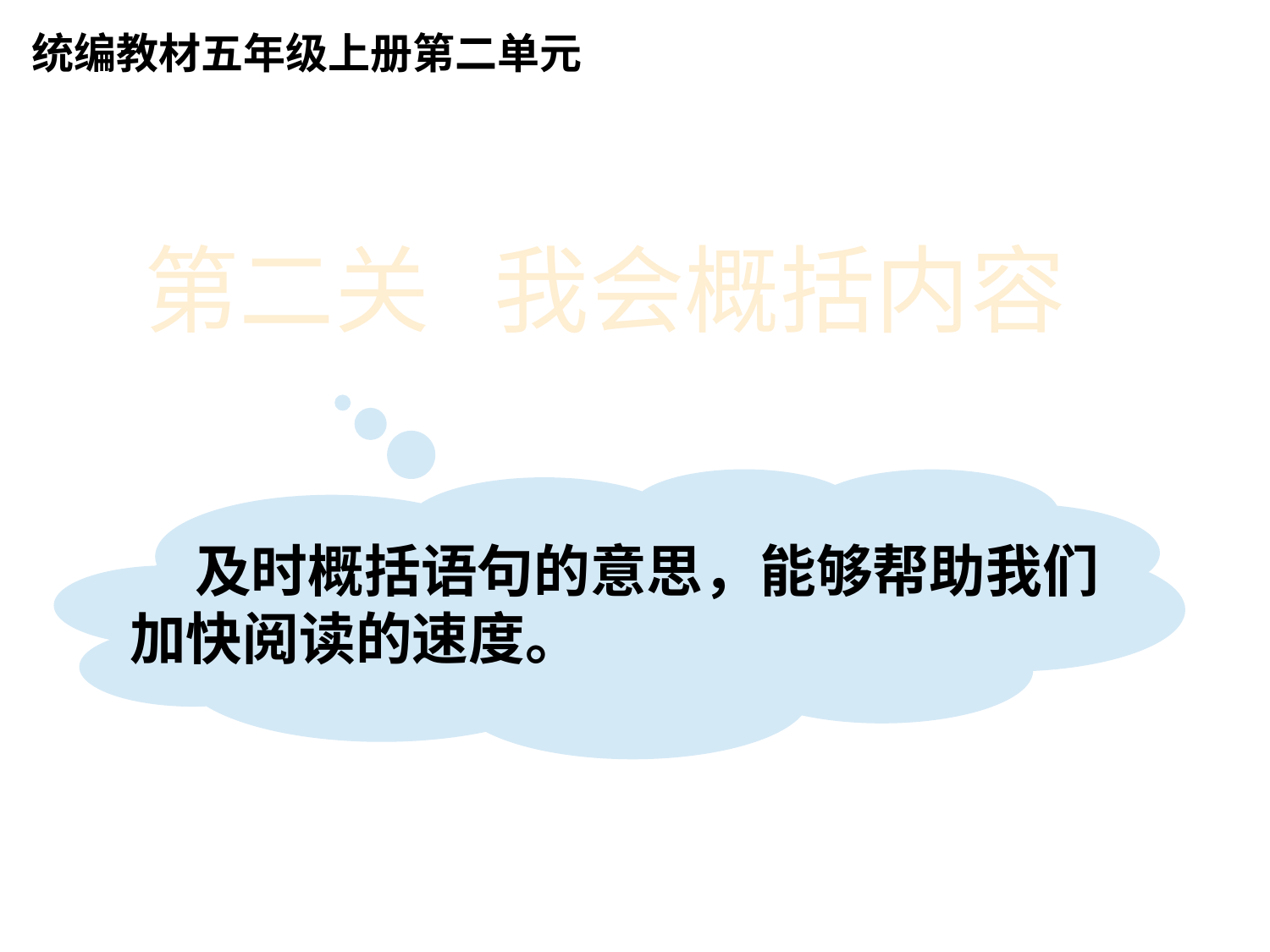

#
统编教材五年级上册第二单元
第二关   我会概括内容

    及时概括语句的意思，能够帮助我们加快阅读的速度。